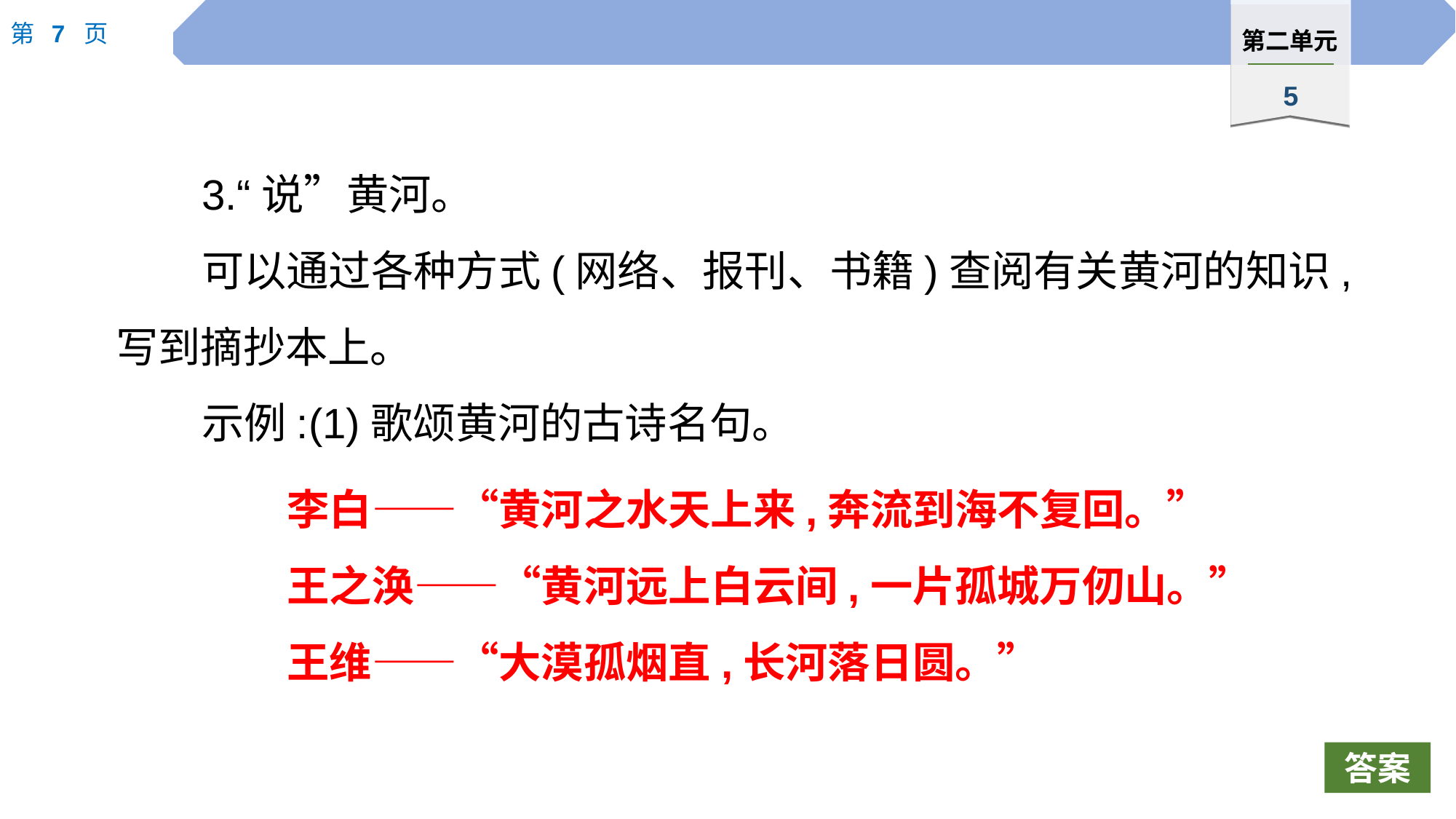

3.“说”黄河。
可以通过各种方式(网络、报刊、书籍)查阅有关黄河的知识,写到摘抄本上。
示例:(1)歌颂黄河的古诗名句。

李白——“黄河之水天上来,奔流到海不复回。”
王之涣——“黄河远上白云间,一片孤城万仞山。”
王维——“大漠孤烟直,长河落日圆。”
答案